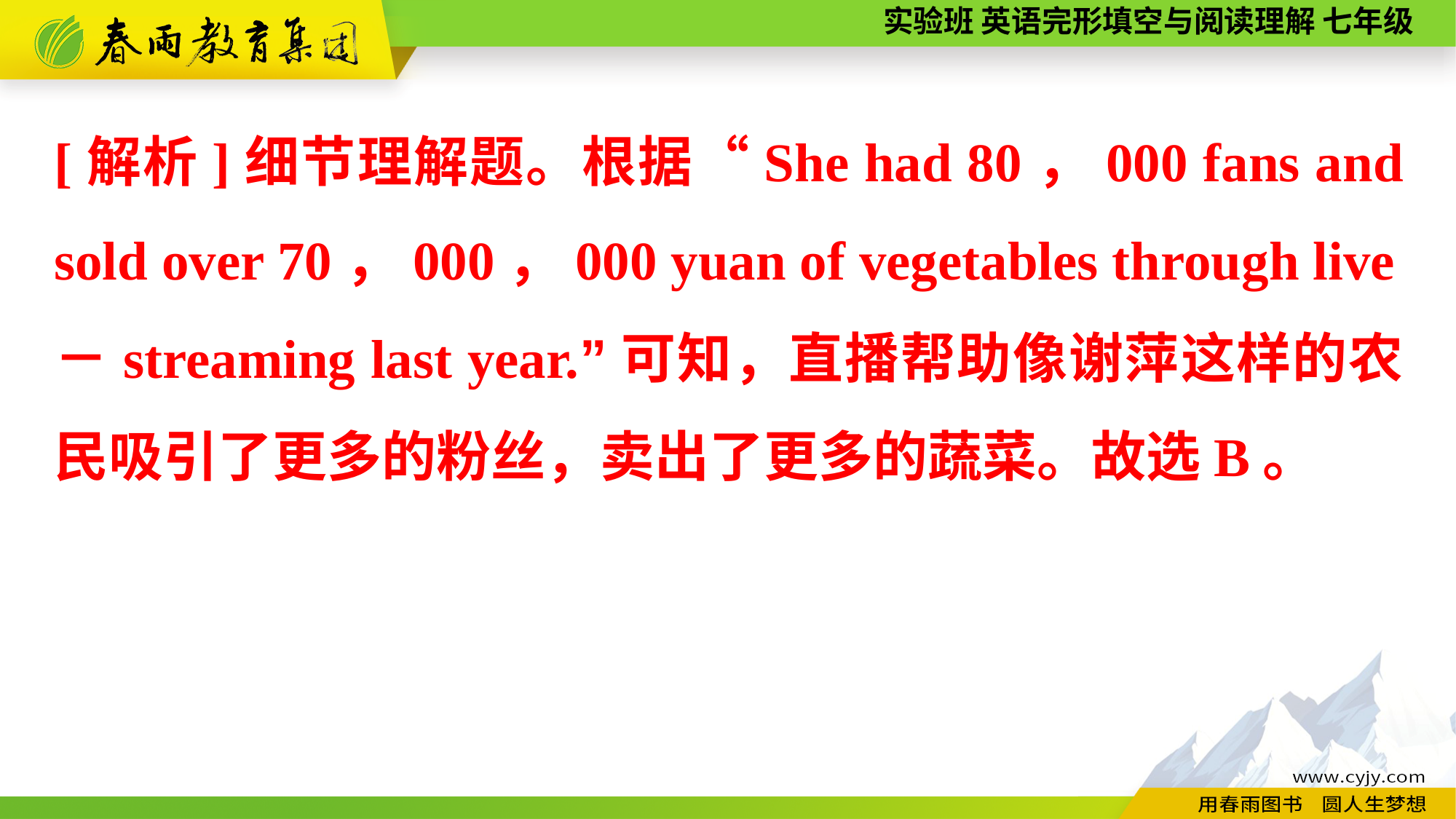

[解析]细节理解题。根据“She had 80，000 fans and sold over 70，000，000 yuan of vegetables through live－streaming last year.”可知，直播帮助像谢萍这样的农民吸引了更多的粉丝，卖出了更多的蔬菜。故选B。